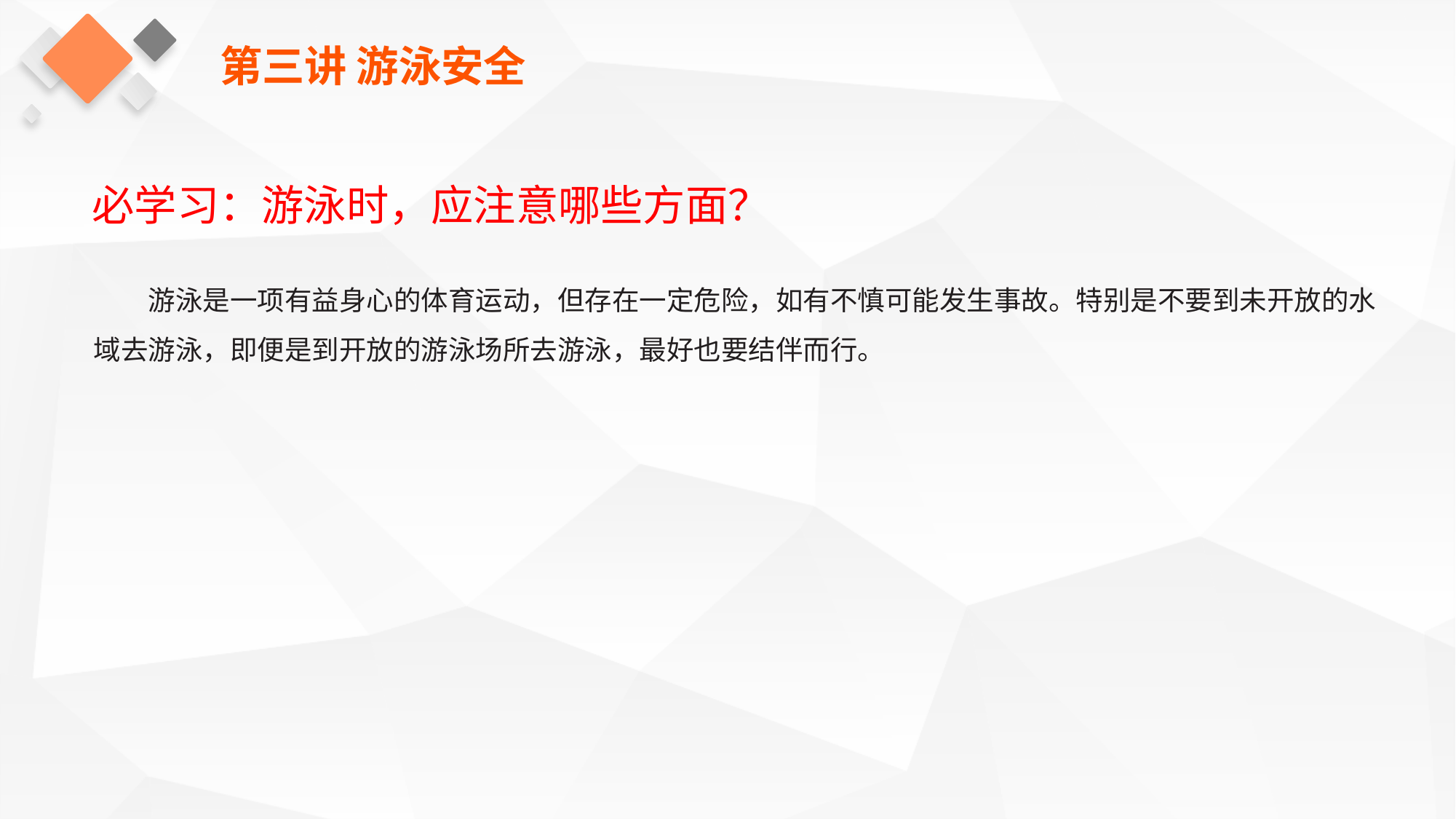

第三讲 游泳安全
必学习：游泳时，应注意哪些方面？
游泳是一项有益身心的体育运动，但存在一定危险，如有不慎可能发生事故。特别是不要到未开放的水域去游泳，即便是到开放的游泳场所去游泳，最好也要结伴而行。